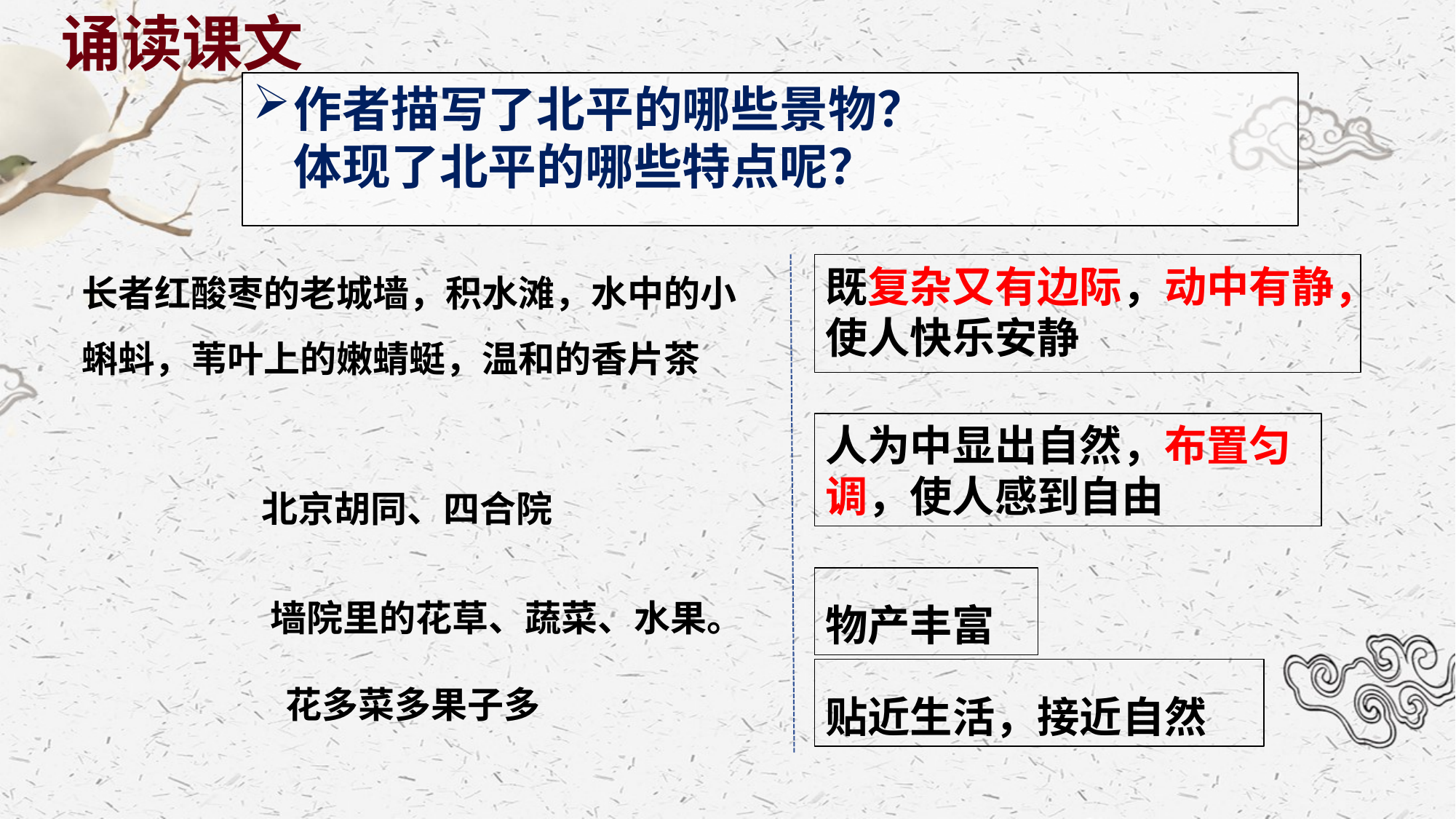

诵读课文
作者描写了北平的哪些景物？体现了北平的哪些特点呢？
长者红酸枣的老城墙，积水滩，水中的小蝌蚪，苇叶上的嫩蜻蜓，温和的香片茶
既复杂又有边际，动中有静，使人快乐安静
人为中显出自然，布置匀调，使人感到自由
北京胡同、四合院
墙院里的花草、蔬菜、水果。
物产丰富
花多菜多果子多
贴近生活，接近自然